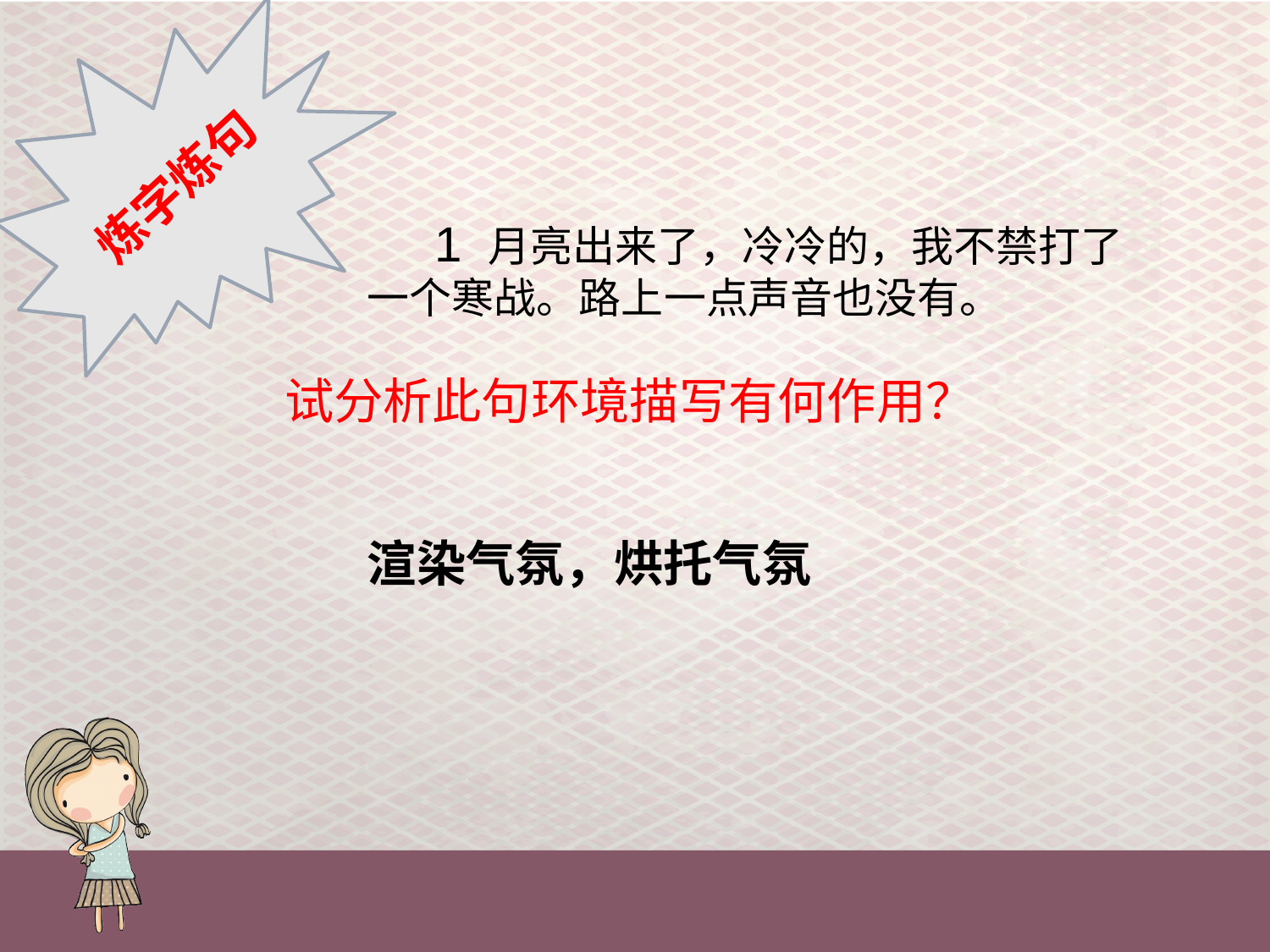

炼字炼句
       1 月亮出来了，冷冷的，我不禁打了一个寒战。路上一点声音也没有。
试分析此句环境描写有何作用？
渲染气氛，烘托气氛